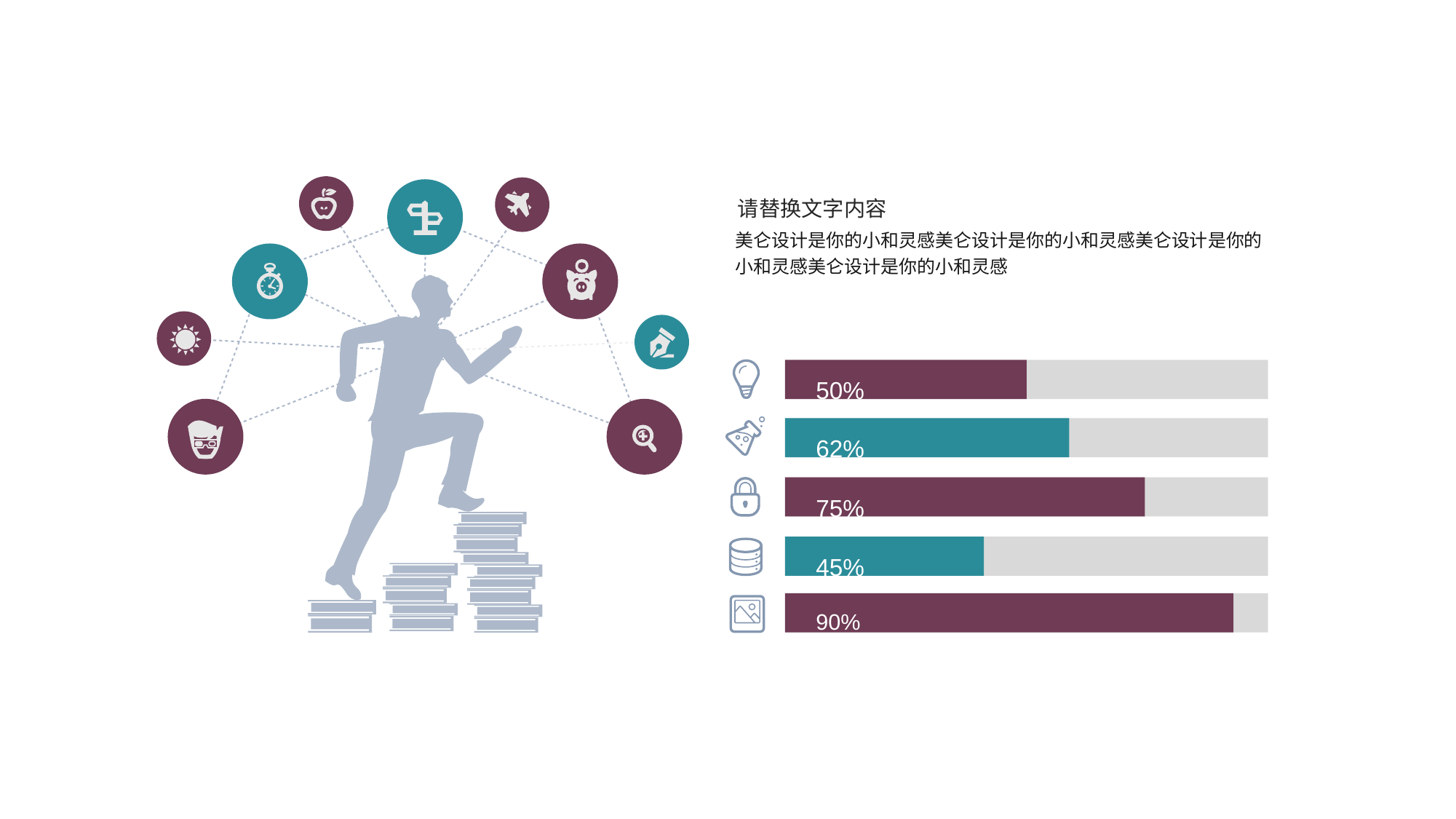

请替换文字内容
美仑设计是你的小和灵感美仑设计是你的小和灵感美仑设计是你的小和灵感美仑设计是你的小和灵感

50%

62%

75%

45%

90%